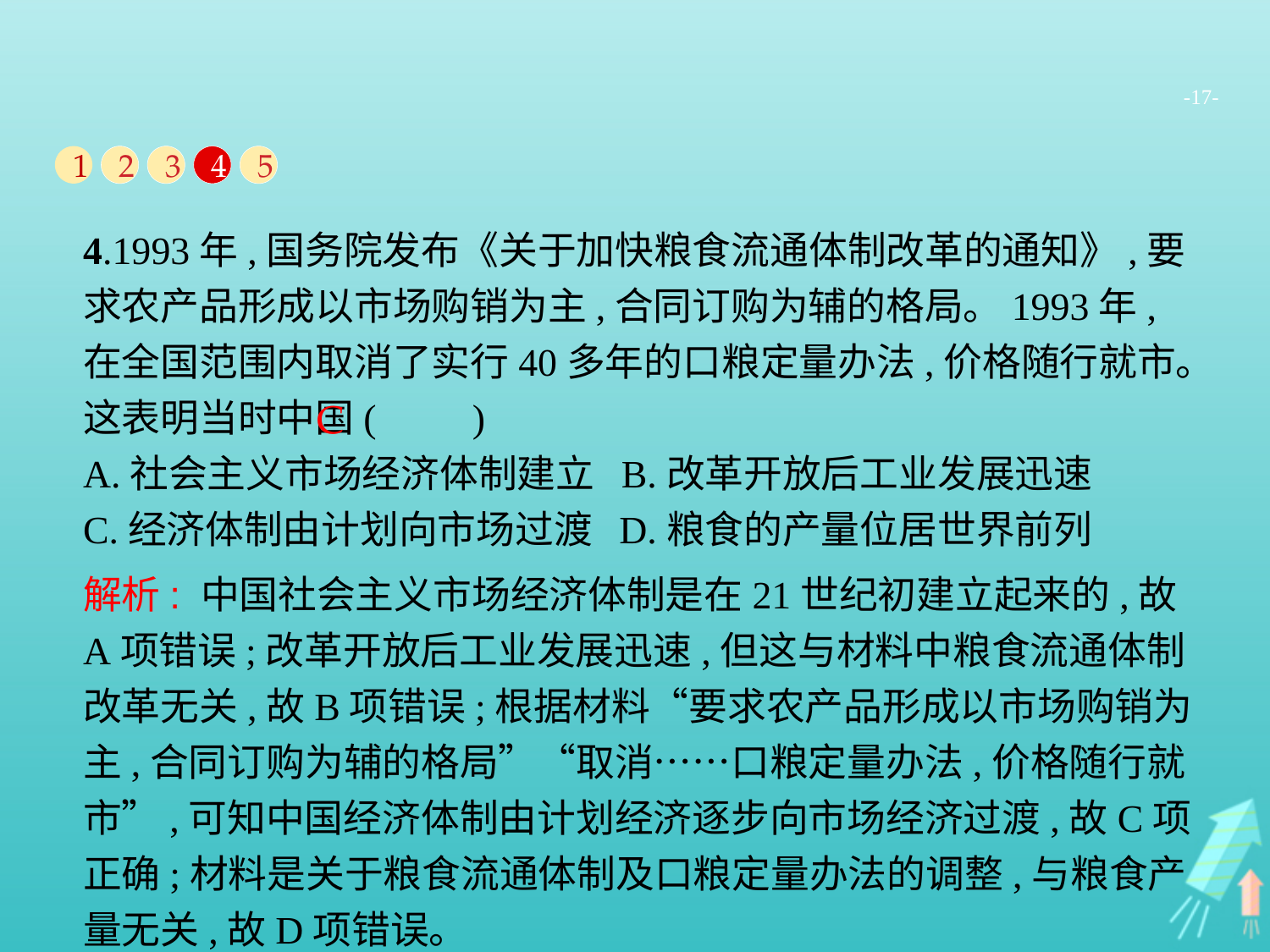

-17-
1
2
3
4
5
4.1993年,国务院发布《关于加快粮食流通体制改革的通知》,要求农产品形成以市场购销为主,合同订购为辅的格局。1993年,在全国范围内取消了实行40多年的口粮定量办法,价格随行就市。这表明当时中国(　　)
A.社会主义市场经济体制建立  B.改革开放后工业发展迅速
C.经济体制由计划向市场过渡  D.粮食的产量位居世界前列
C
解析: 中国社会主义市场经济体制是在21世纪初建立起来的,故A项错误;改革开放后工业发展迅速,但这与材料中粮食流通体制改革无关,故B项错误;根据材料“要求农产品形成以市场购销为主,合同订购为辅的格局”“取消……口粮定量办法,价格随行就市”,可知中国经济体制由计划经济逐步向市场经济过渡,故C项正确;材料是关于粮食流通体制及口粮定量办法的调整,与粮食产量无关,故D项错误。